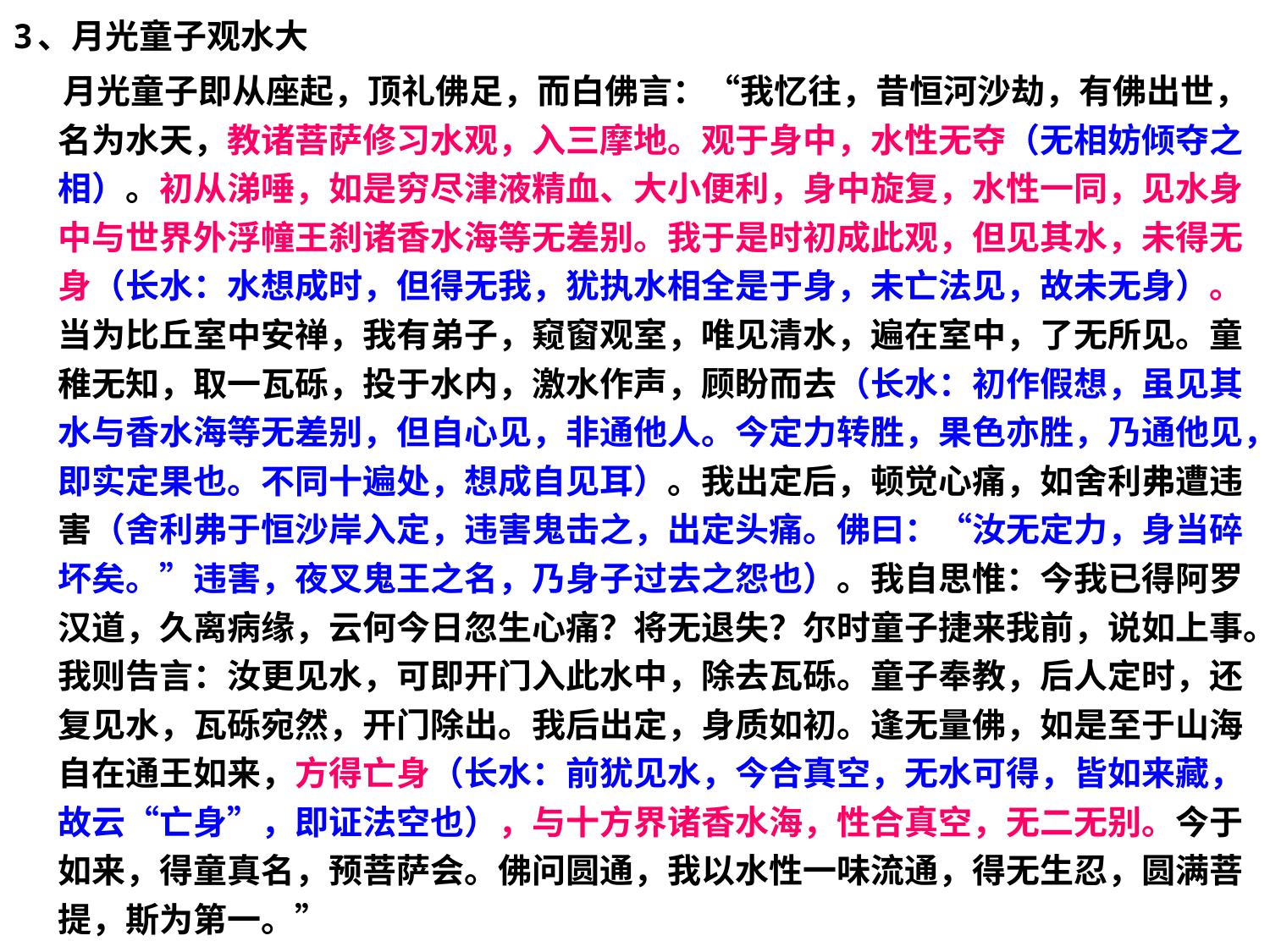

3、月光童子观水大
      月光童子即从座起，顶礼佛足，而白佛言：“我忆往，昔恒河沙劫，有佛出世，名为水天，教诸菩萨修习水观，入三摩地。观于身中，水性无夺（无相妨倾夺之相）。初从涕唾，如是穷尽津液精血、大小便利，身中旋复，水性一同，见水身中与世界外浮幢王刹诸香水海等无差别。我于是时初成此观，但见其水，未得无身（长水：水想成时，但得无我，犹执水相全是于身，未亡法见，故未无身）。当为比丘室中安禅，我有弟子，窥窗观室，唯见清水，遍在室中，了无所见。童稚无知，取一瓦砾，投于水内，激水作声，顾盼而去（长水：初作假想，虽见其水与香水海等无差别，但自心见，非通他人。今定力转胜，果色亦胜，乃通他见，即实定果也。不同十遍处，想成自见耳）。我出定后，顿觉心痛，如舍利弗遭违害（舍利弗于恒沙岸入定，违害鬼击之，出定头痛。佛曰：“汝无定力，身当碎坏矣。”违害，夜叉鬼王之名，乃身子过去之怨也）。我自思惟：今我已得阿罗汉道，久离病缘，云何今日忽生心痛？将无退失？尔时童子捷来我前，说如上事。我则告言：汝更见水，可即开门入此水中，除去瓦砾。童子奉教，后人定时，还复见水，瓦砾宛然，开门除出。我后出定，身质如初。逢无量佛，如是至于山海自在通王如来，方得亡身（长水：前犹见水，今合真空，无水可得，皆如来藏，故云“亡身”，即证法空也），与十方界诸香水海，性合真空，无二无别。今于如来，得童真名，预菩萨会。佛问圆通，我以水性一味流通，得无生忍，圆满菩提，斯为第一。”